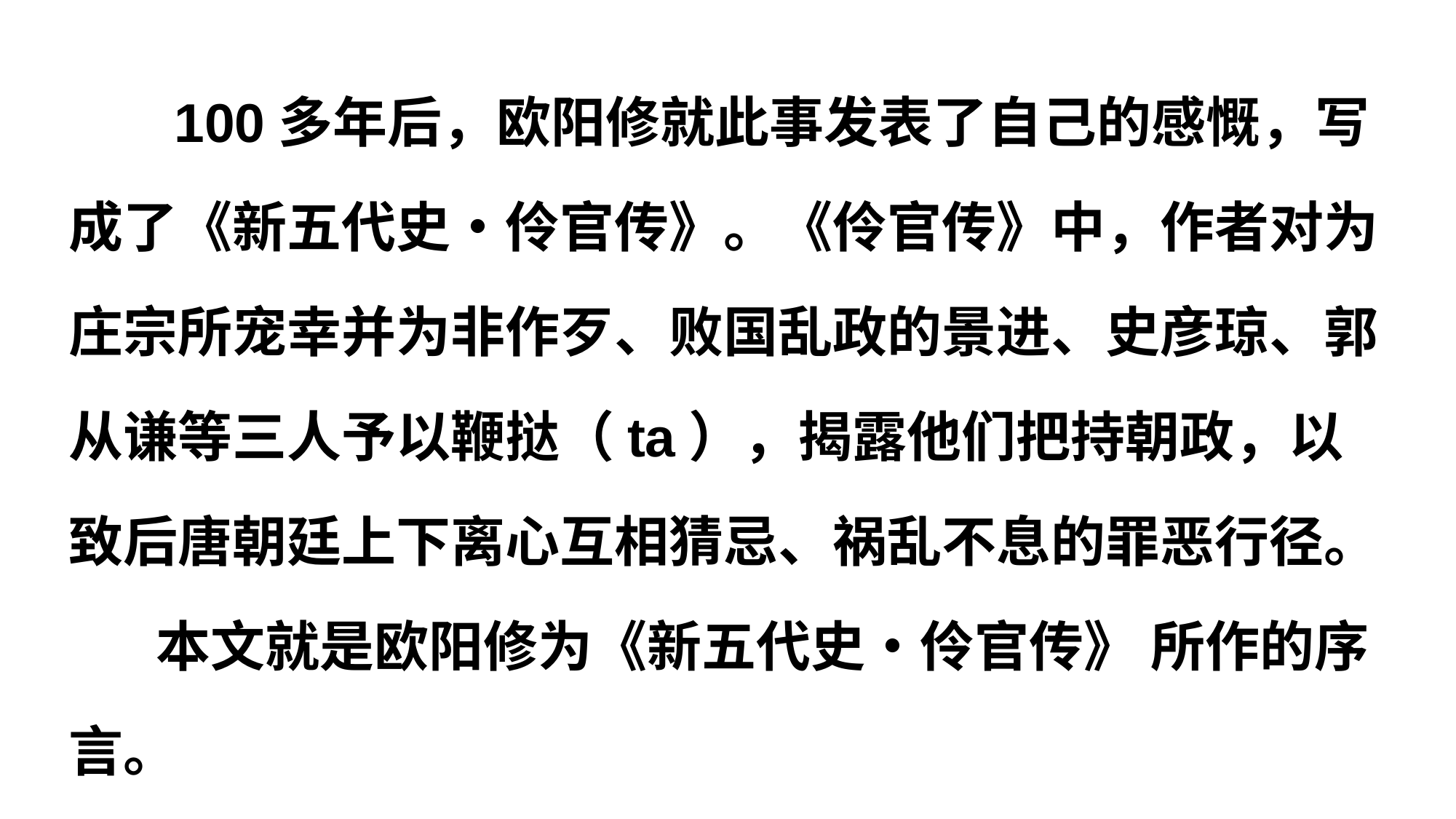

100多年后，欧阳修就此事发表了自己的感慨，写成了《新五代史•伶官传》。《伶官传》中，作者对为庄宗所宠幸并为非作歹、败国乱政的景进、史彦琼、郭从谦等三人予以鞭挞（ta），揭露他们把持朝政，以致后唐朝廷上下离心互相猜忌、祸乱不息的罪恶行径。
      本文就是欧阳修为《新五代史•伶官传》 所作的序言。